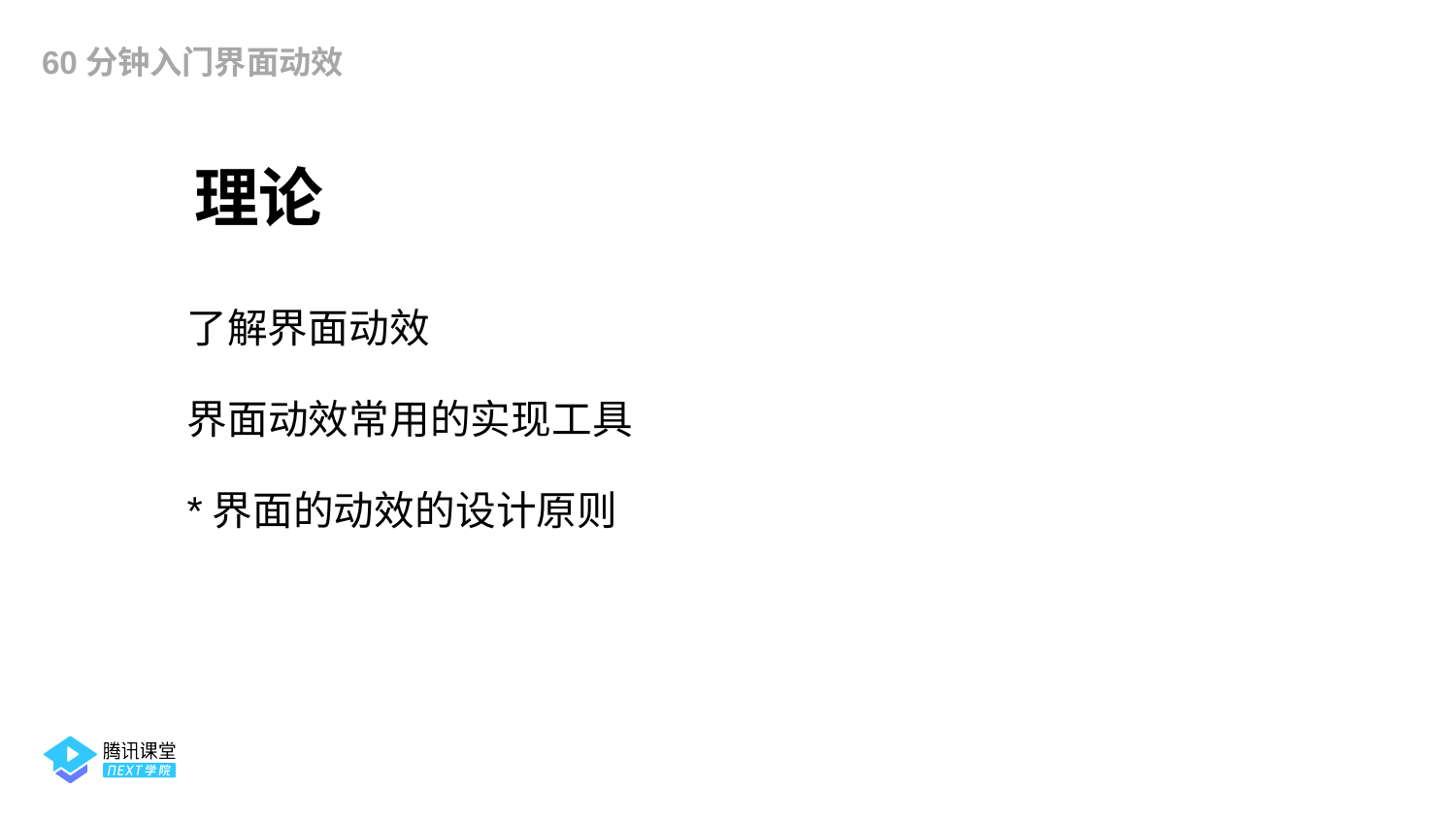

60分钟入门界面动效
理论
了解界面动效
界面动效常用的实现工具
*界面的动效的设计原则